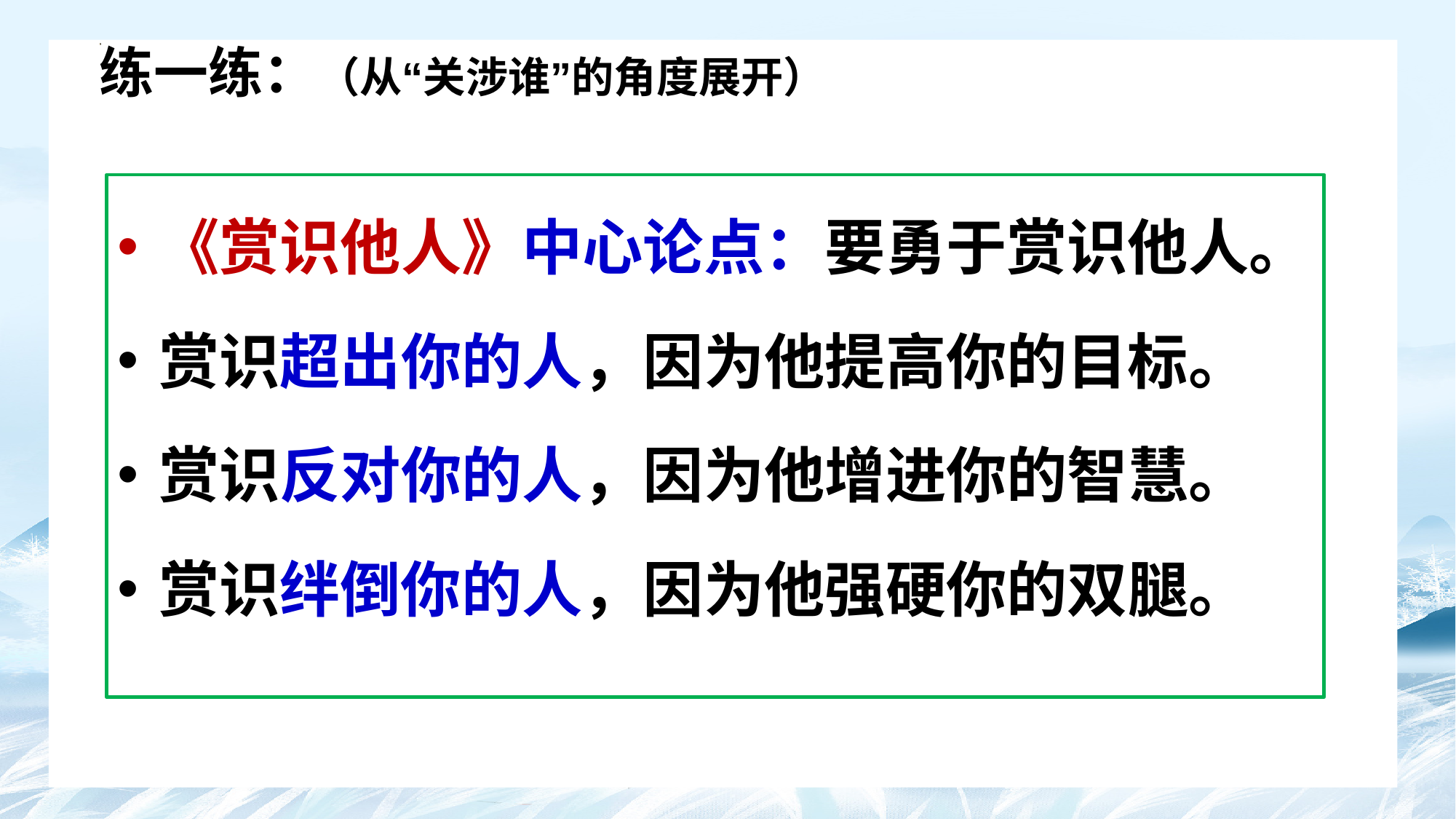

# 练一练：（从“关涉谁”的角度展开）
《赏识他人》中心论点：要勇于赏识他人。
赏识超出你的人，因为他提高你的目标。
赏识反对你的人，因为他增进你的智慧。
赏识绊倒你的人，因为他强硬你的双腿。